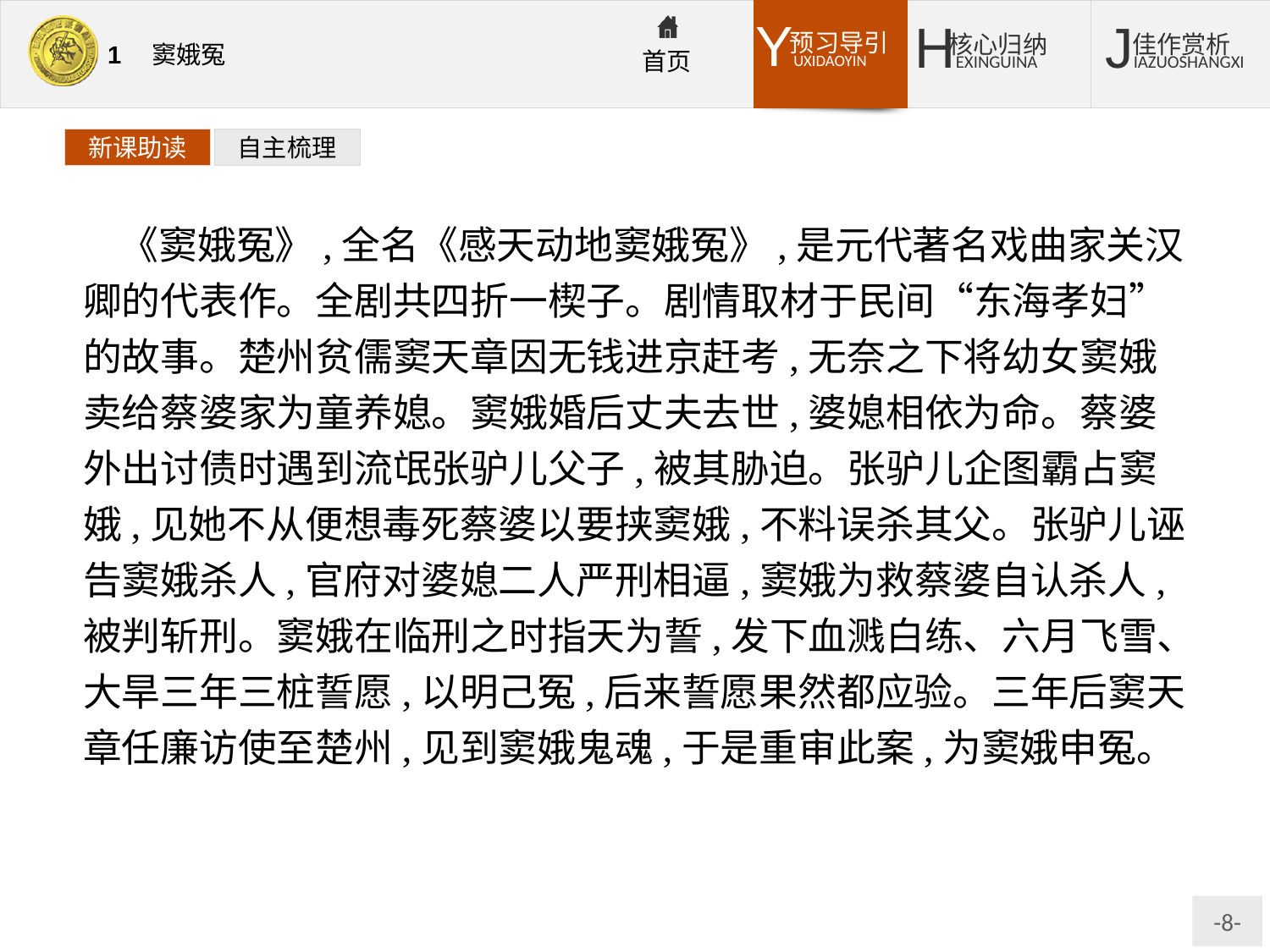

新课助读
自主梳理
《窦娥冤》,全名《感天动地窦娥冤》,是元代著名戏曲家关汉卿的代表作。全剧共四折一楔子。剧情取材于民间“东海孝妇”的故事。楚州贫儒窦天章因无钱进京赶考,无奈之下将幼女窦娥卖给蔡婆家为童养媳。窦娥婚后丈夫去世,婆媳相依为命。蔡婆外出讨债时遇到流氓张驴儿父子,被其胁迫。张驴儿企图霸占窦娥,见她不从便想毒死蔡婆以要挟窦娥,不料误杀其父。张驴儿诬告窦娥杀人,官府对婆媳二人严刑相逼,窦娥为救蔡婆自认杀人,被判斩刑。窦娥在临刑之时指天为誓,发下血溅白练、六月飞雪、大旱三年三桩誓愿,以明己冤,后来誓愿果然都应验。三年后窦天章任廉访使至楚州,见到窦娥鬼魂,于是重审此案,为窦娥申冤。